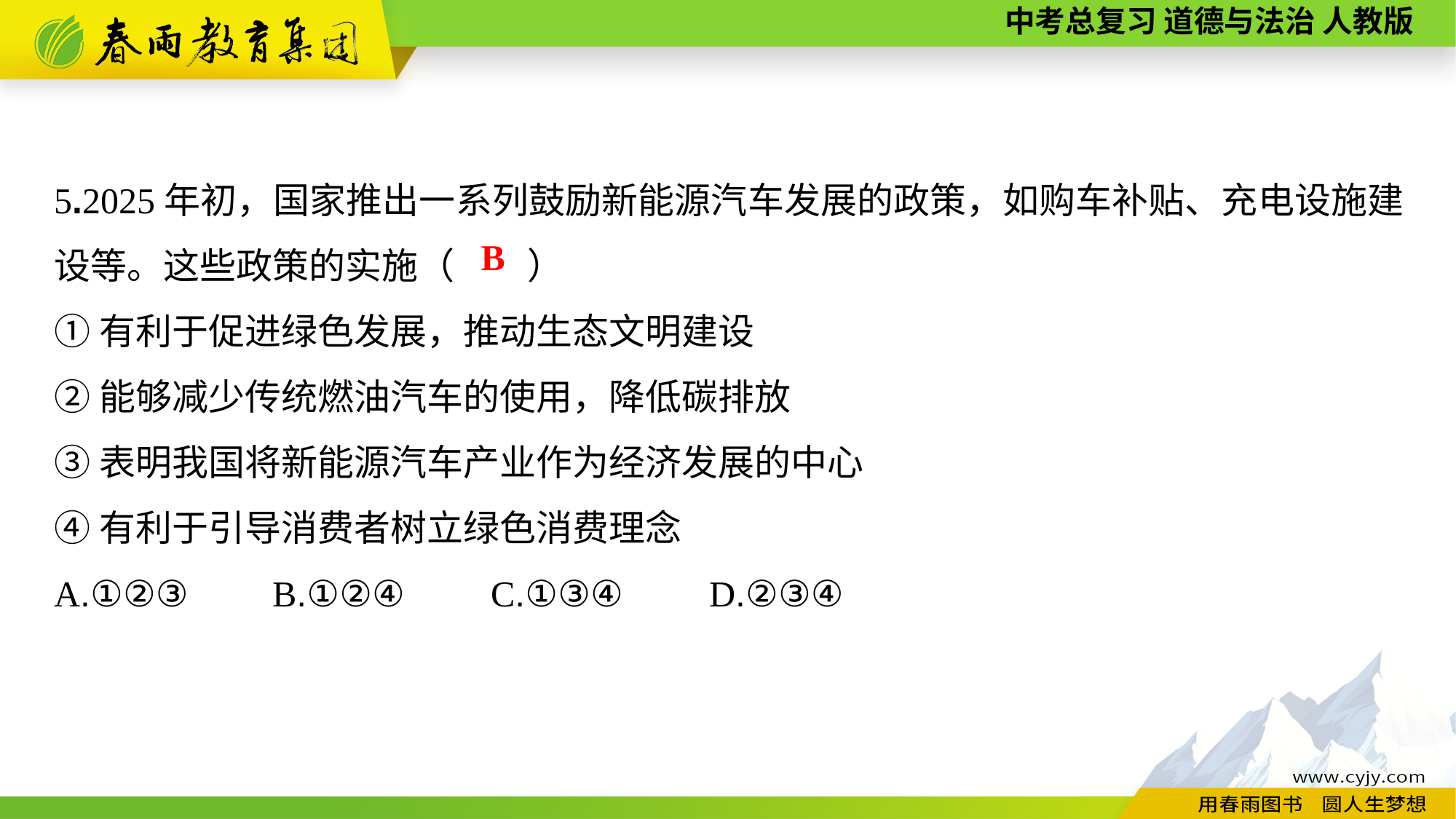

5.2025年初，国家推出一系列鼓励新能源汽车发展的政策，如购车补贴、充电设施建设等。这些政策的实施（　　）
①有利于促进绿色发展，推动生态文明建设
②能够减少传统燃油汽车的使用，降低碳排放
③表明我国将新能源汽车产业作为经济发展的中心
④有利于引导消费者树立绿色消费理念
A.①②③	B.①②④	C.①③④	D.②③④
B